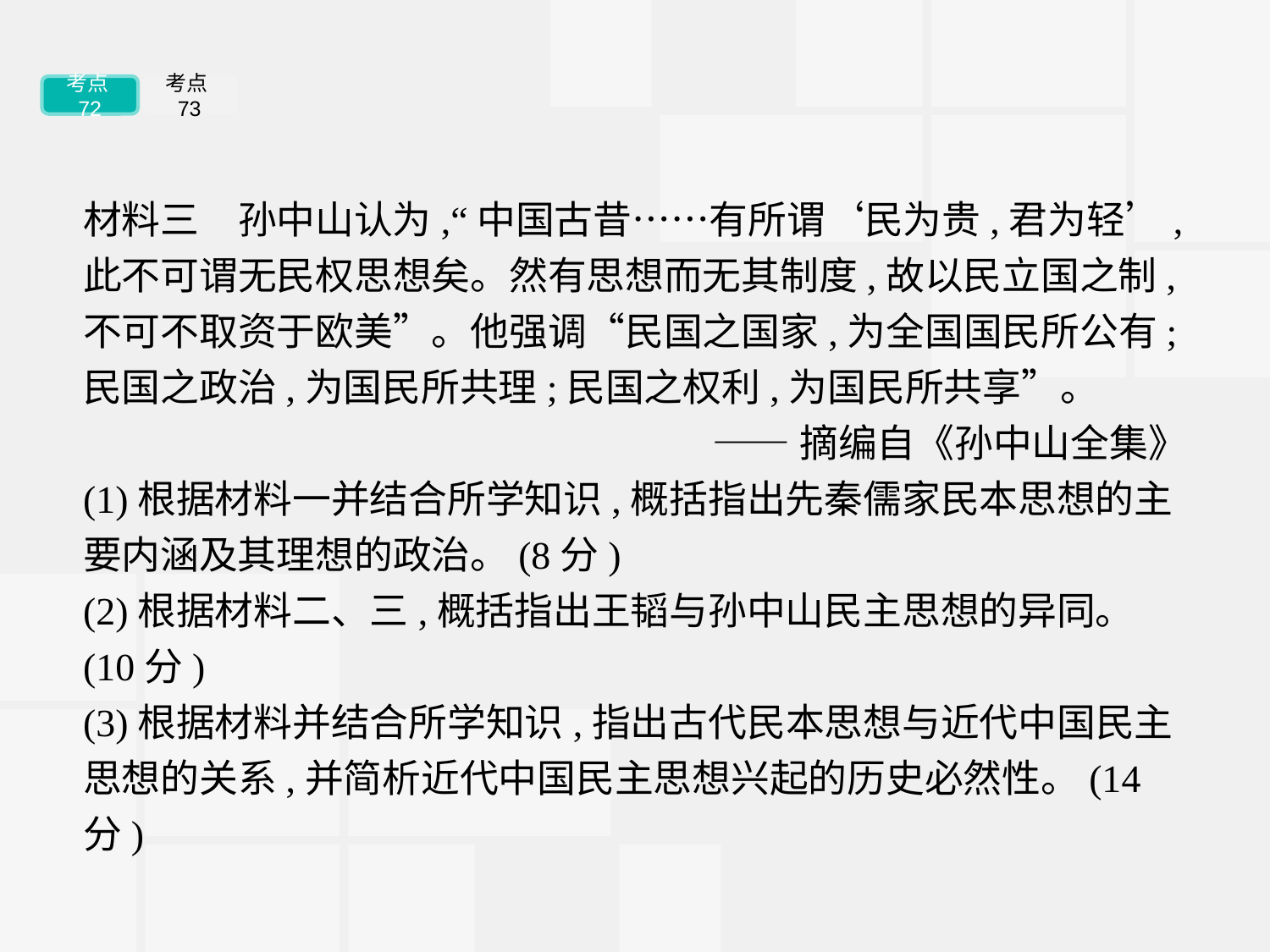

考点72
考点73
材料三　孙中山认为,“中国古昔……有所谓‘民为贵,君为轻’,此不可谓无民权思想矣。然有思想而无其制度,故以民立国之制,不可不取资于欧美”。他强调“民国之国家,为全国国民所公有;民国之政治,为国民所共理;民国之权利,为国民所共享”。
——摘编自《孙中山全集》
(1)根据材料一并结合所学知识,概括指出先秦儒家民本思想的主要内涵及其理想的政治。(8分)
(2)根据材料二、三,概括指出王韬与孙中山民主思想的异同。(10分)
(3)根据材料并结合所学知识,指出古代民本思想与近代中国民主思想的关系,并简析近代中国民主思想兴起的历史必然性。(14分)